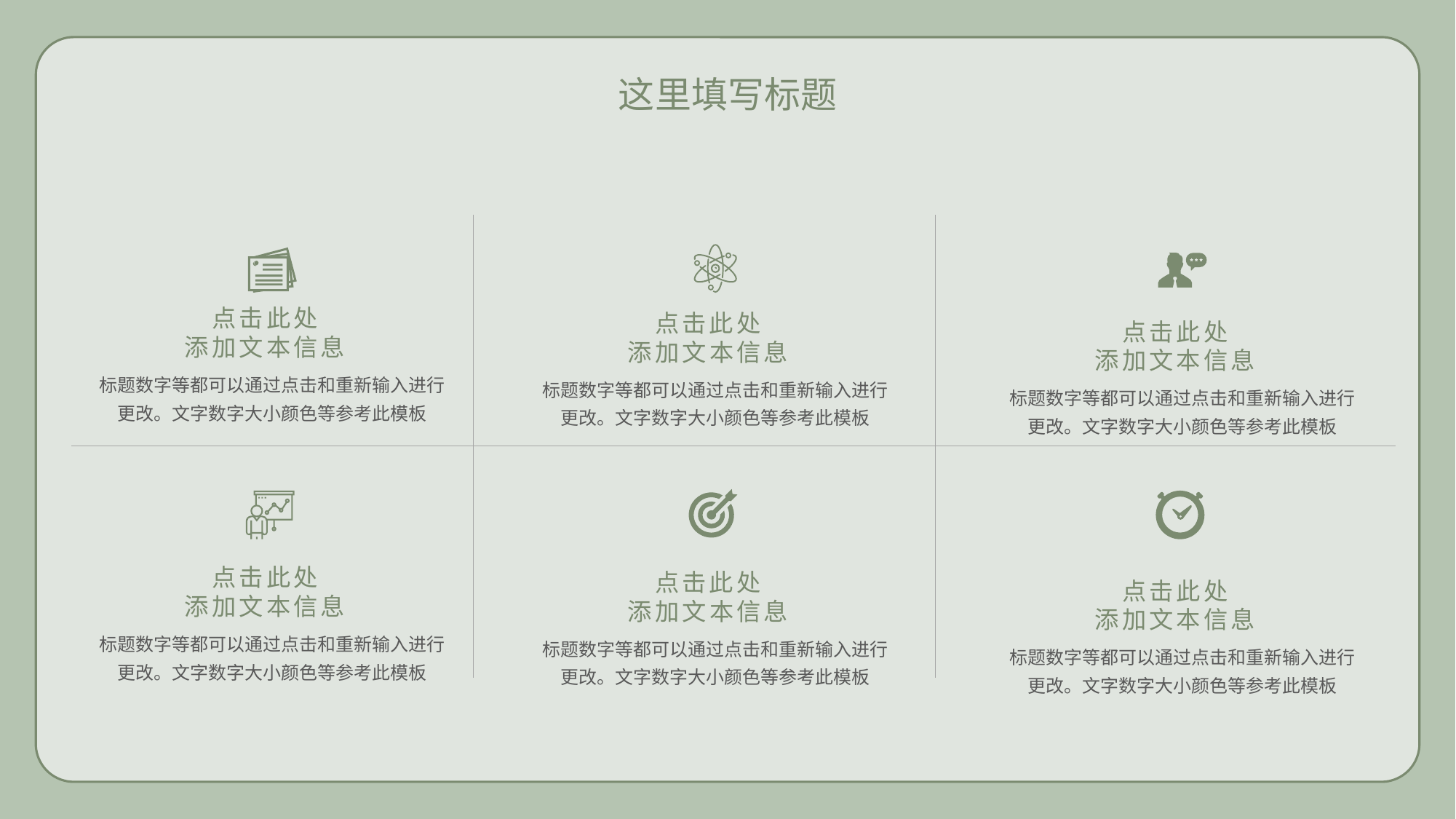

这里填写标题

点击此处
添加文本信息
点击此处
添加文本信息
点击此处
添加文本信息
标题数字等都可以通过点击和重新输入进行更改。文字数字大小颜色等参考此模板
标题数字等都可以通过点击和重新输入进行更改。文字数字大小颜色等参考此模板
标题数字等都可以通过点击和重新输入进行更改。文字数字大小颜色等参考此模板

点击此处
添加文本信息
点击此处
添加文本信息
点击此处
添加文本信息
标题数字等都可以通过点击和重新输入进行更改。文字数字大小颜色等参考此模板
标题数字等都可以通过点击和重新输入进行更改。文字数字大小颜色等参考此模板
标题数字等都可以通过点击和重新输入进行更改。文字数字大小颜色等参考此模板